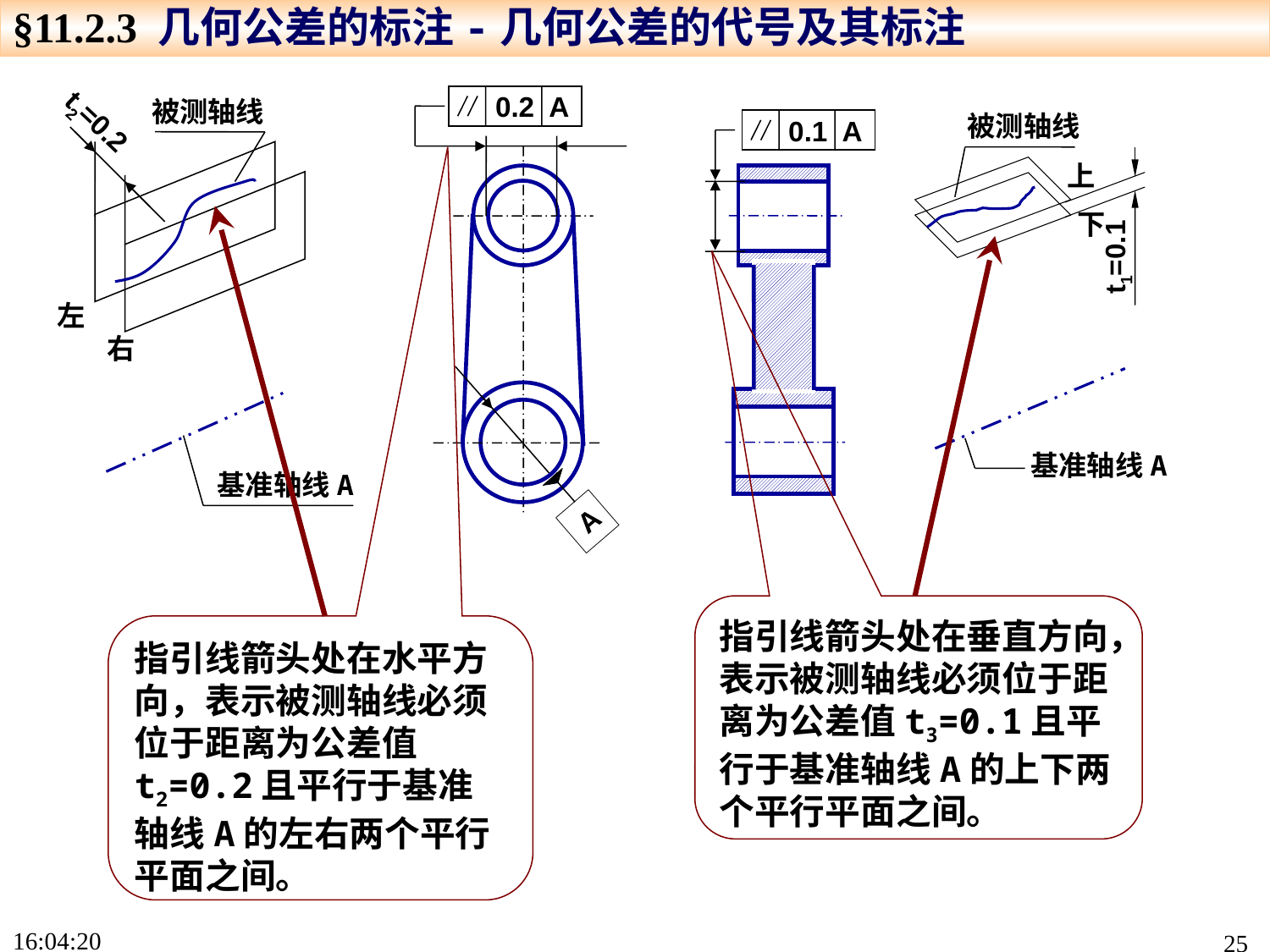

§11.2.3 几何公差的标注-几何公差的代号及其标注
0.2  A

被测轴线
t2=0.2

左
右

基准轴线A

被测轴线

上

下

t1=0.1

基准轴线A

0.1  A

A

指引线箭头处在垂直方向，表示被测轴线必须位于距离为公差值t3=0.1且平行于基准轴线A的上下两个平行平面之间。
指引线箭头处在水平方向，表示被测轴线必须位于距离为公差值t2=0.2且平行于基准轴线A的左右两个平行平面之间。
16:04:20
25